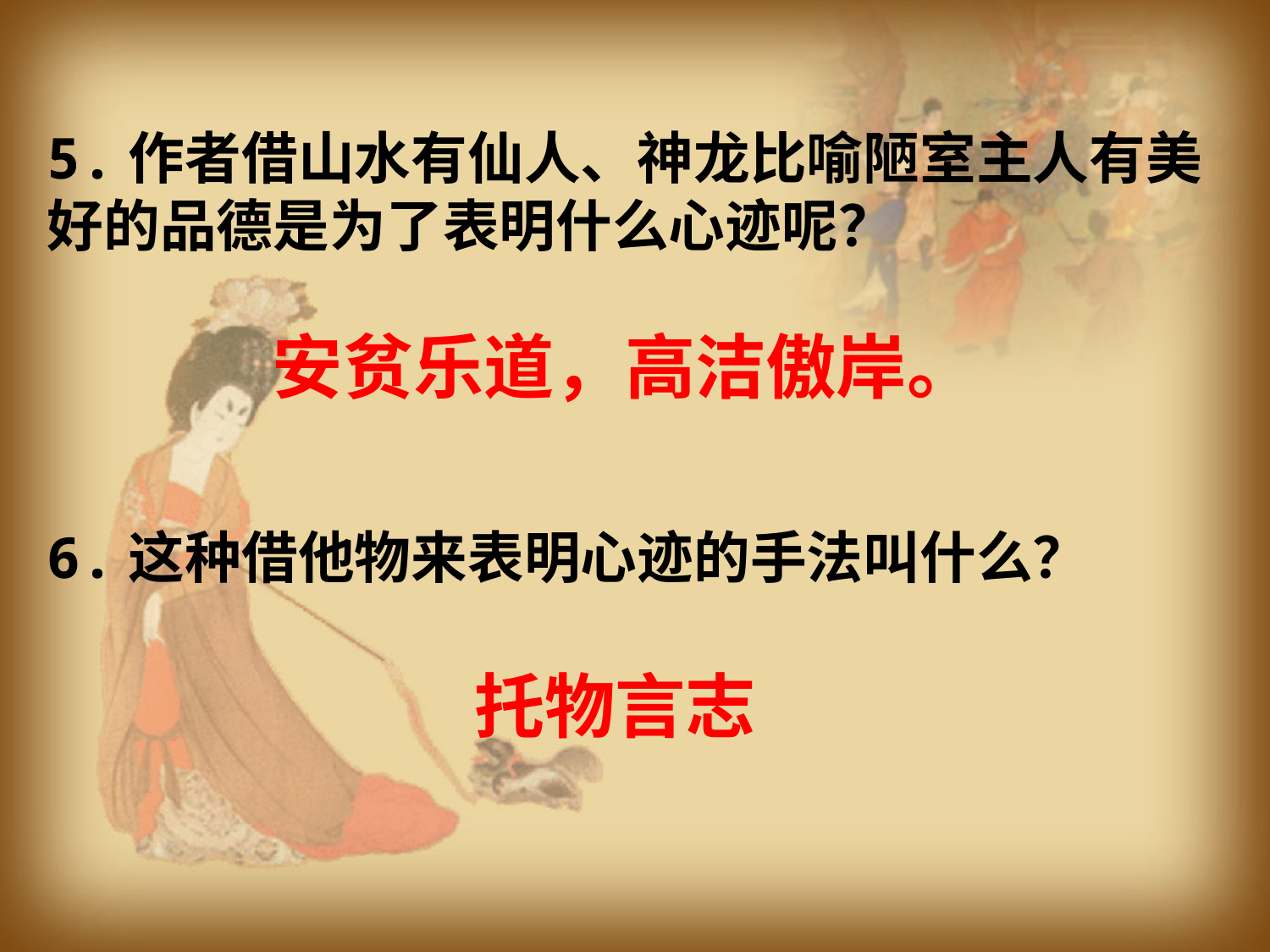

5.作者借山水有仙人、神龙比喻陋室主人有美好的品德是为了表明什么心迹呢？
安贫乐道，高洁傲岸。
6.这种借他物来表明心迹的手法叫什么？
托物言志